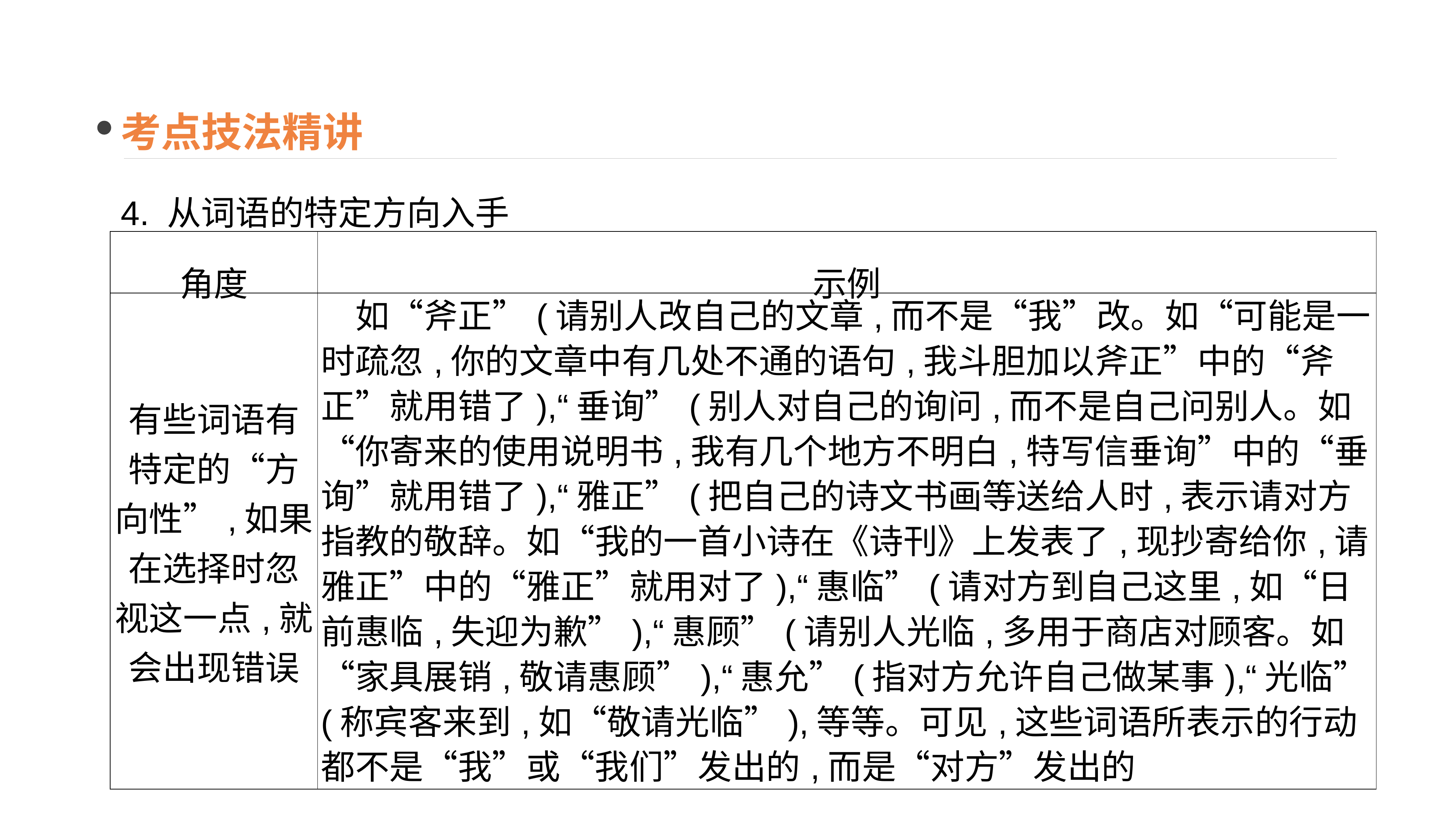

考点技法精讲

4. 从词语的特定方向入手

| 角度 | 示例 |
| --- | --- |
| 有些词语有特定的“方向性”,如果在选择时忽视这一点,就会出现错误 | 如“斧正”(请别人改自己的文章,而不是“我”改。如“可能是一时疏忽,你的文章中有几处不通的语句,我斗胆加以斧正”中的“斧正”就用错了),“垂询”(别人对自己的询问,而不是自己问别人。如“你寄来的使用说明书,我有几个地方不明白,特写信垂询”中的“垂询”就用错了),“雅正”(把自己的诗文书画等送给人时,表示请对方指教的敬辞。如“我的一首小诗在《诗刊》上发表了,现抄寄给你,请雅正”中的“雅正”就用对了),“惠临”(请对方到自己这里,如“日前惠临,失迎为歉”),“惠顾”(请别人光临,多用于商店对顾客。如“家具展销,敬请惠顾”),“惠允”(指对方允许自己做某事),“光临”(称宾客来到,如“敬请光临”),等等。可见,这些词语所表示的行动都不是“我”或“我们”发出的,而是“对方”发出的 |